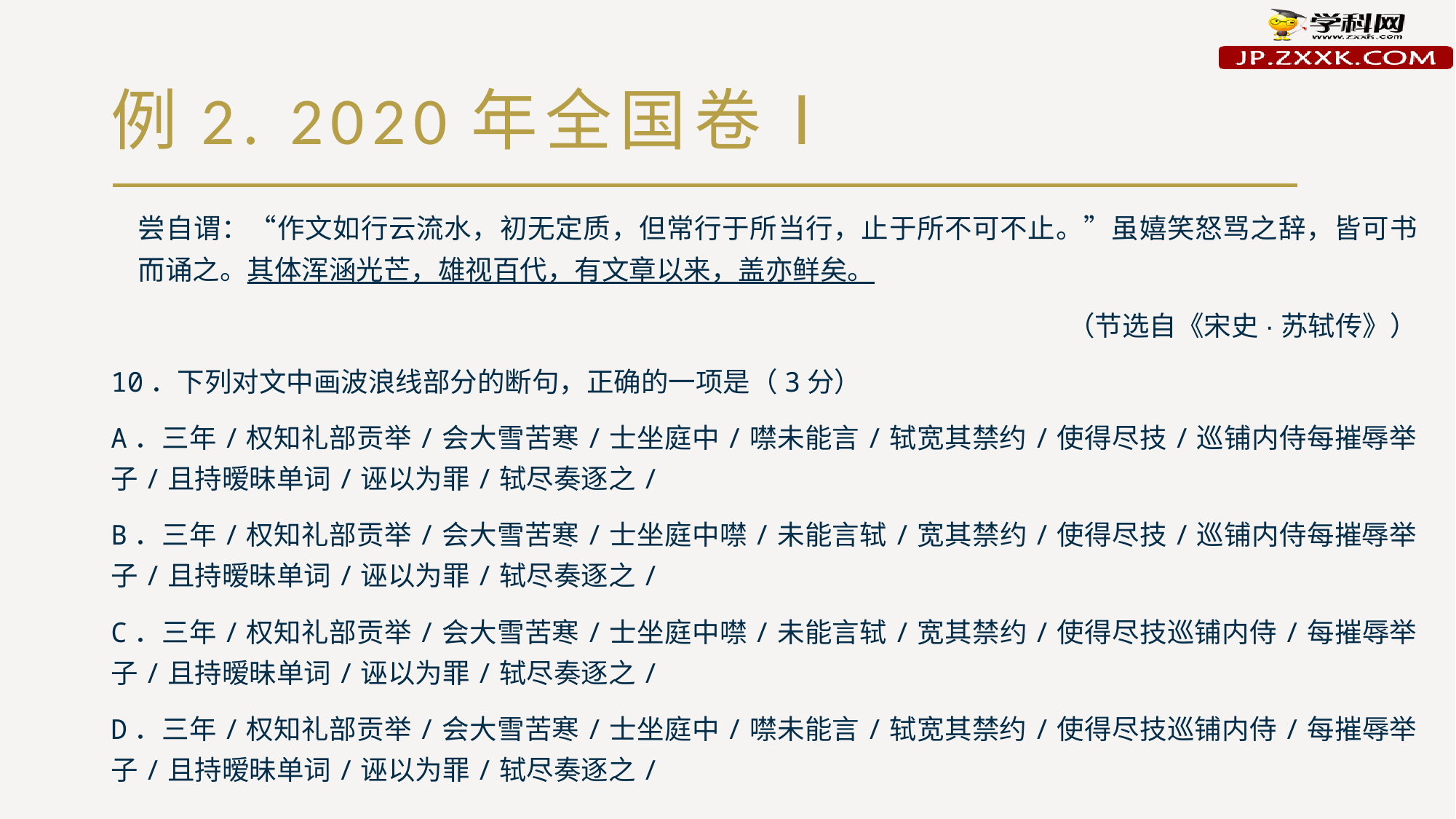

# 例2. 2020年全国卷Ⅰ
尝自谓：“作文如行云流水，初无定质，但常行于所当行，止于所不可不止。”虽嬉笑怒骂之辞，皆可书而诵之。其体浑涵光芒，雄视百代，有文章以来，盖亦鲜矣。
（节选自《宋史·苏轼传》）
10．下列对文中画波浪线部分的断句，正确的一项是（3分）
A．三年/权知礼部贡举/会大雪苦寒/士坐庭中/噤未能言/轼宽其禁约/使得尽技/巡铺内侍每摧辱举子/且持暧昧单词/诬以为罪/轼尽奏逐之/
B．三年/权知礼部贡举/会大雪苦寒/士坐庭中噤/未能言轼/宽其禁约/使得尽技/巡铺内侍每摧辱举子/且持暧昧单词/诬以为罪/轼尽奏逐之/
C．三年/权知礼部贡举/会大雪苦寒/士坐庭中噤/未能言轼/宽其禁约/使得尽技巡铺内侍/每摧辱举子/且持暧昧单词/诬以为罪/轼尽奏逐之/
D．三年/权知礼部贡举/会大雪苦寒/士坐庭中/噤未能言/轼宽其禁约/使得尽技巡铺内侍/每摧辱举子/且持暧昧单词/诬以为罪/轼尽奏逐之/